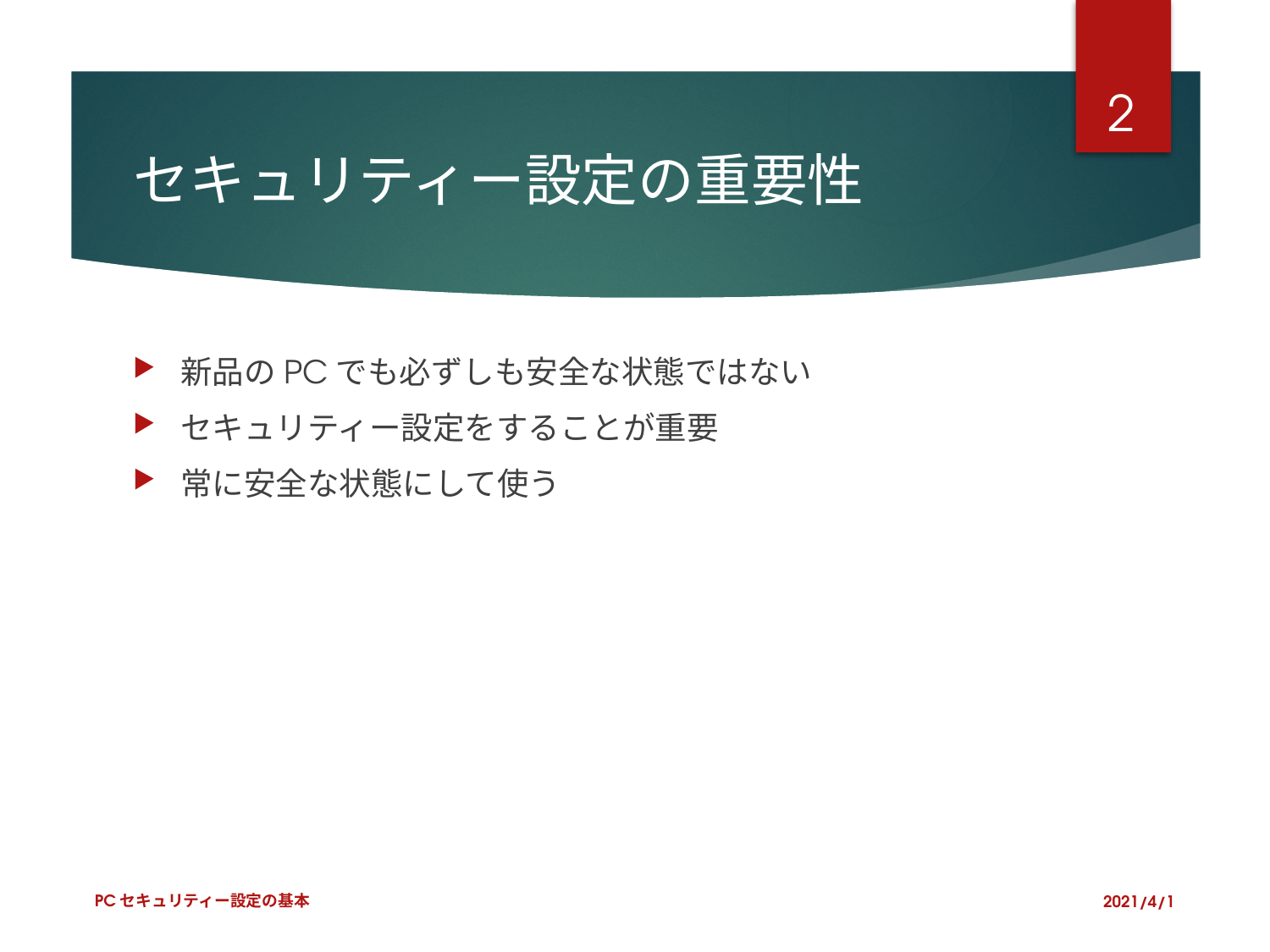

2
# セキュリティー設定の重要性
新品のPCでも必ずしも安全な状態ではない
セキュリティー設定をすることが重要
常に安全な状態にして使う
PCセキュリティー設定の基本
2021/4/1